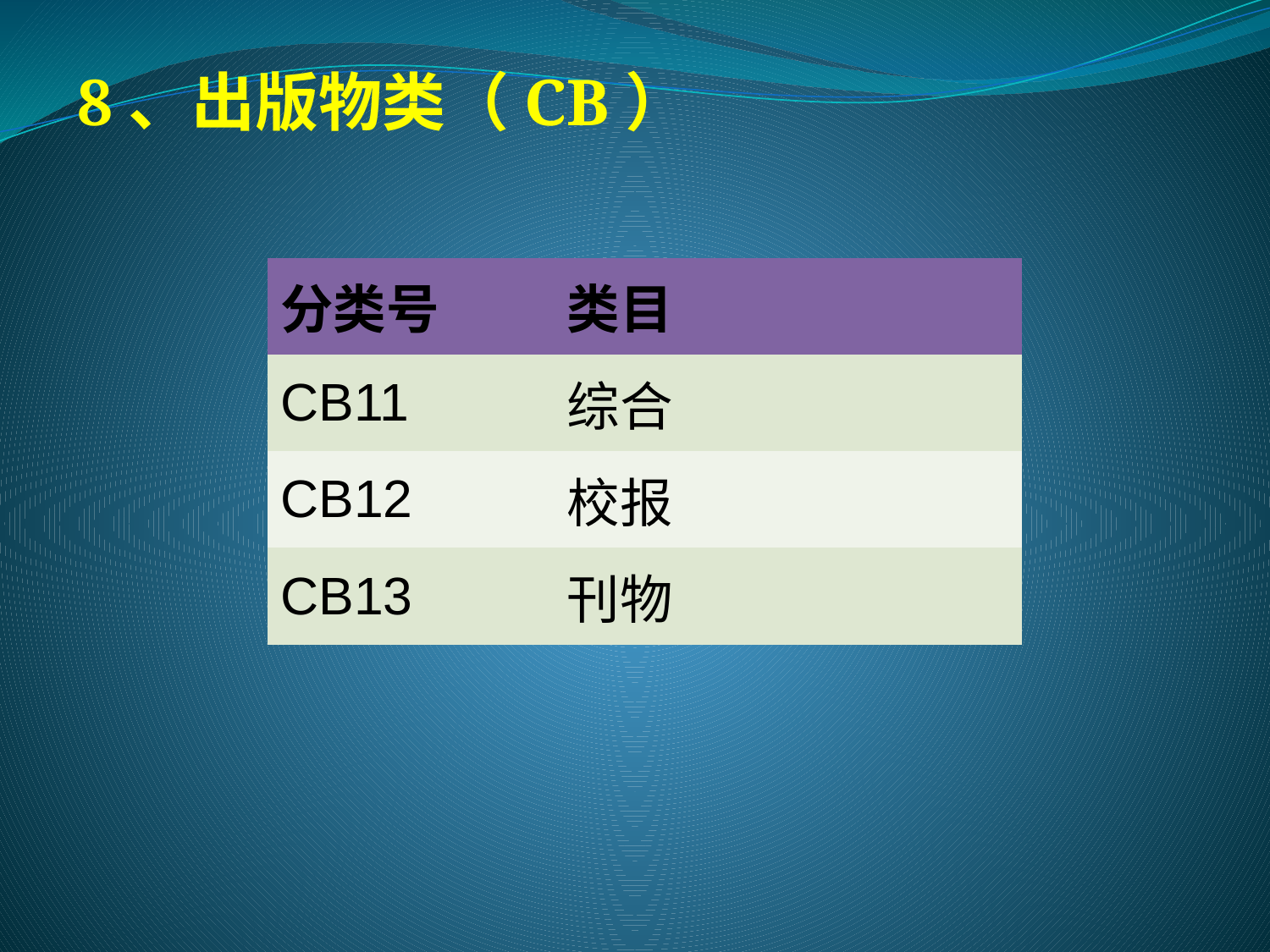

8、出版物类（CB）

| 分类号 | 类目 |
| --- | --- |
| CB11 | 综合 |
| CB12 | 校报 |
| CB13 | 刊物 |